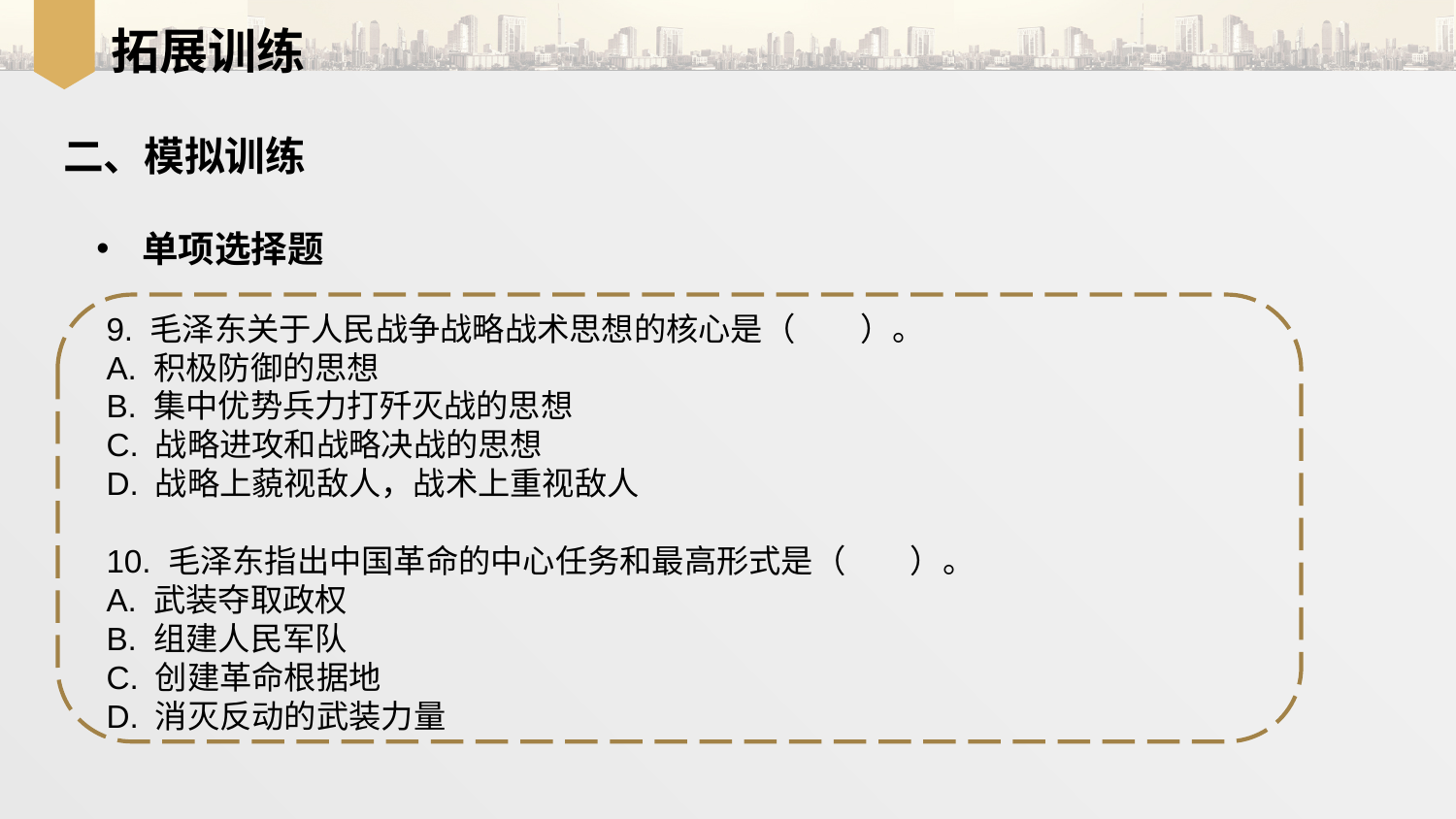

拓展训练
二、模拟训练
单项选择题

9. 毛泽东关于人民战争战略战术思想的核心是（　　）。
A. 积极防御的思想
B. 集中优势兵力打歼灭战的思想
C. 战略进攻和战略决战的思想
D. 战略上藐视敌人，战术上重视敌人

10. 毛泽东指出中国革命的中心任务和最高形式是（　　）。
A. 武装夺取政权
B. 组建人民军队
C. 创建革命根据地
D. 消灭反动的武装力量